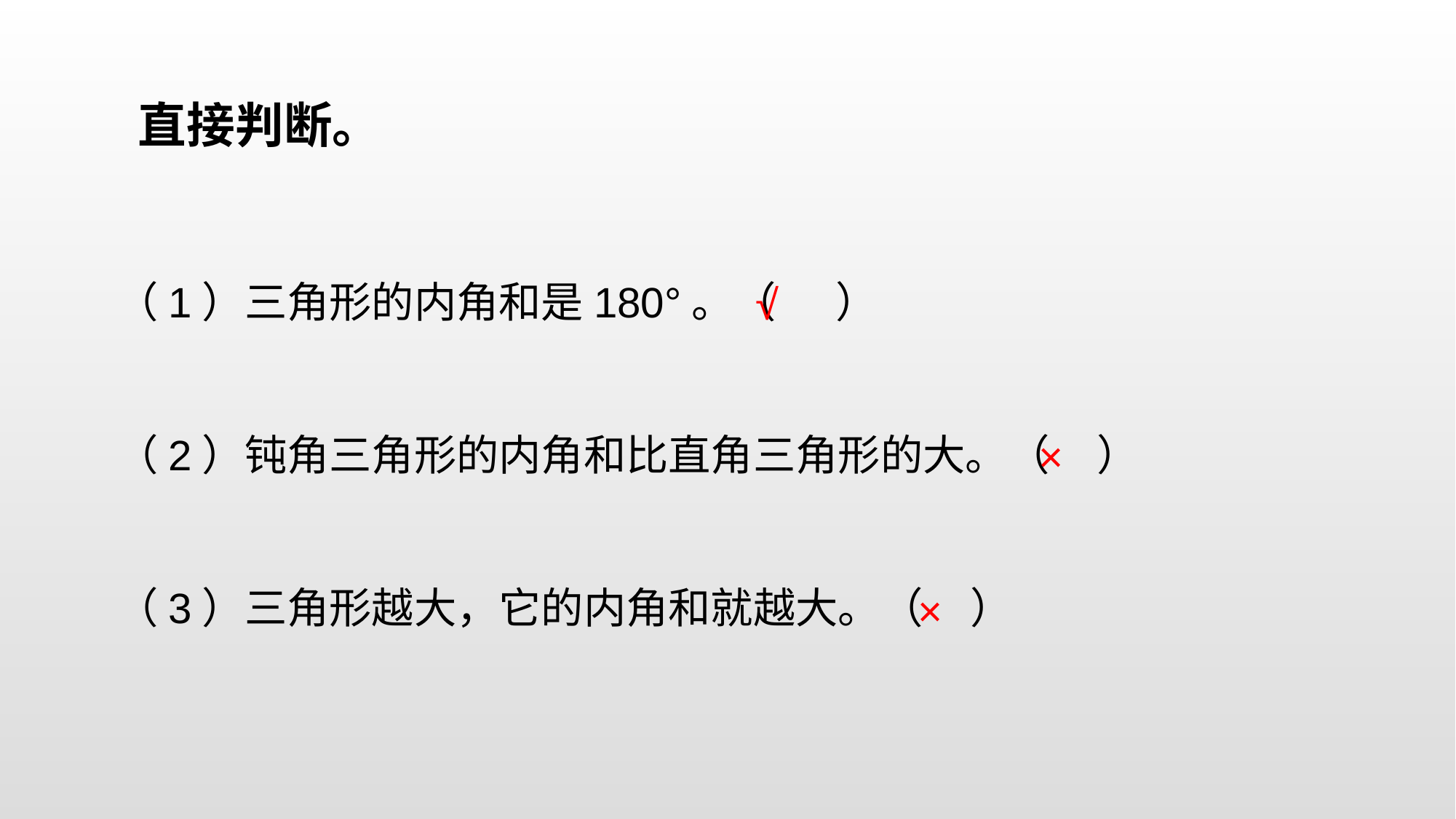

直接判断。
（1）三角形的内角和是180°。（     ）

（2）钝角三角形的内角和比直角三角形的大。（    ）

（3）三角形越大，它的内角和就越大。（    ）
√
×
×